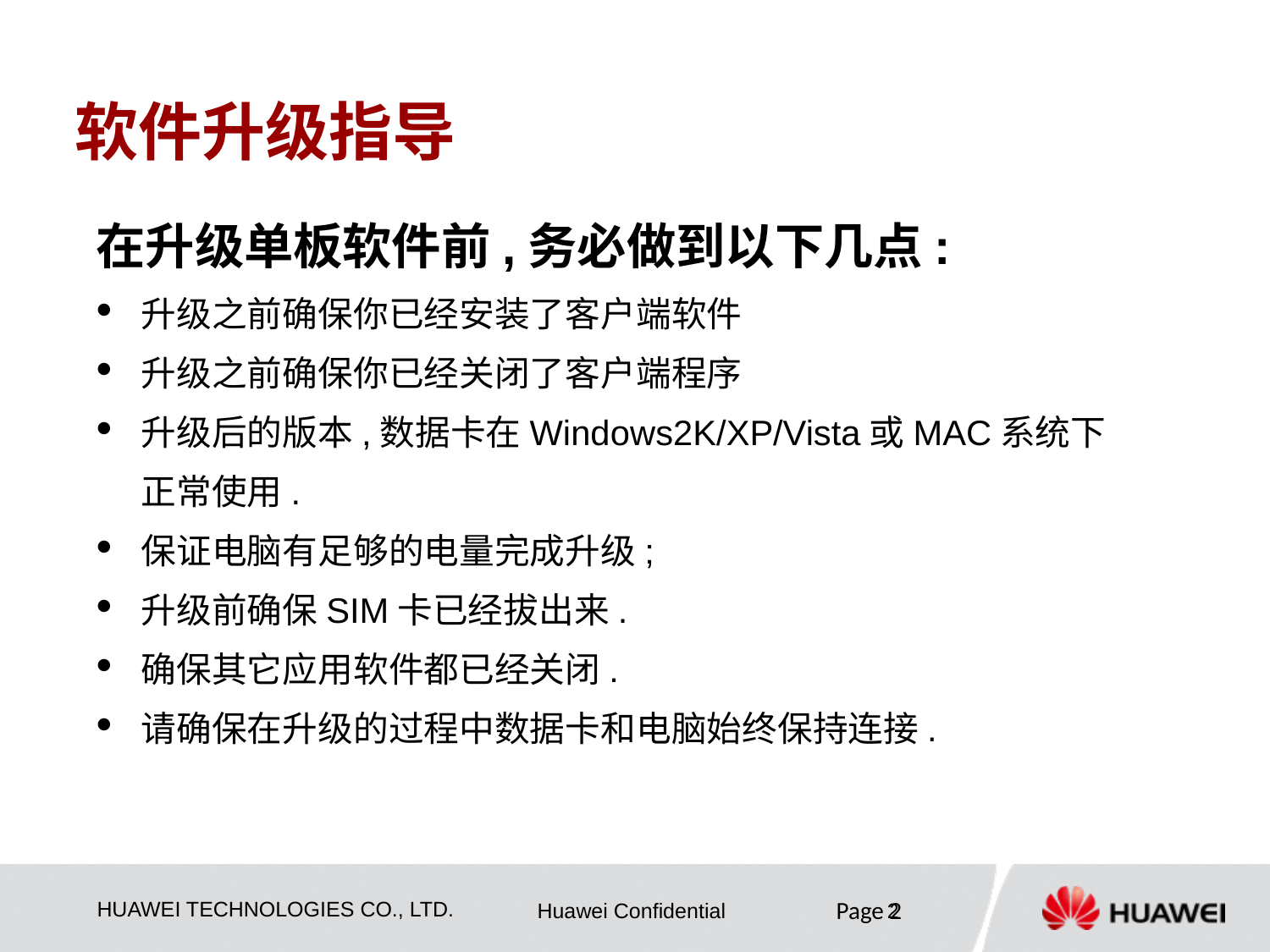

# 软件升级指导
在升级单板软件前,务必做到以下几点:
升级之前确保你已经安装了客户端软件
升级之前确保你已经关闭了客户端程序
升级后的版本,数据卡在Windows2K/XP/Vista或MAC系统下正常使用.
保证电脑有足够的电量完成升级;
升级前确保SIM卡已经拔出来.
确保其它应用软件都已经关闭.
请确保在升级的过程中数据卡和电脑始终保持连接.
Page 2